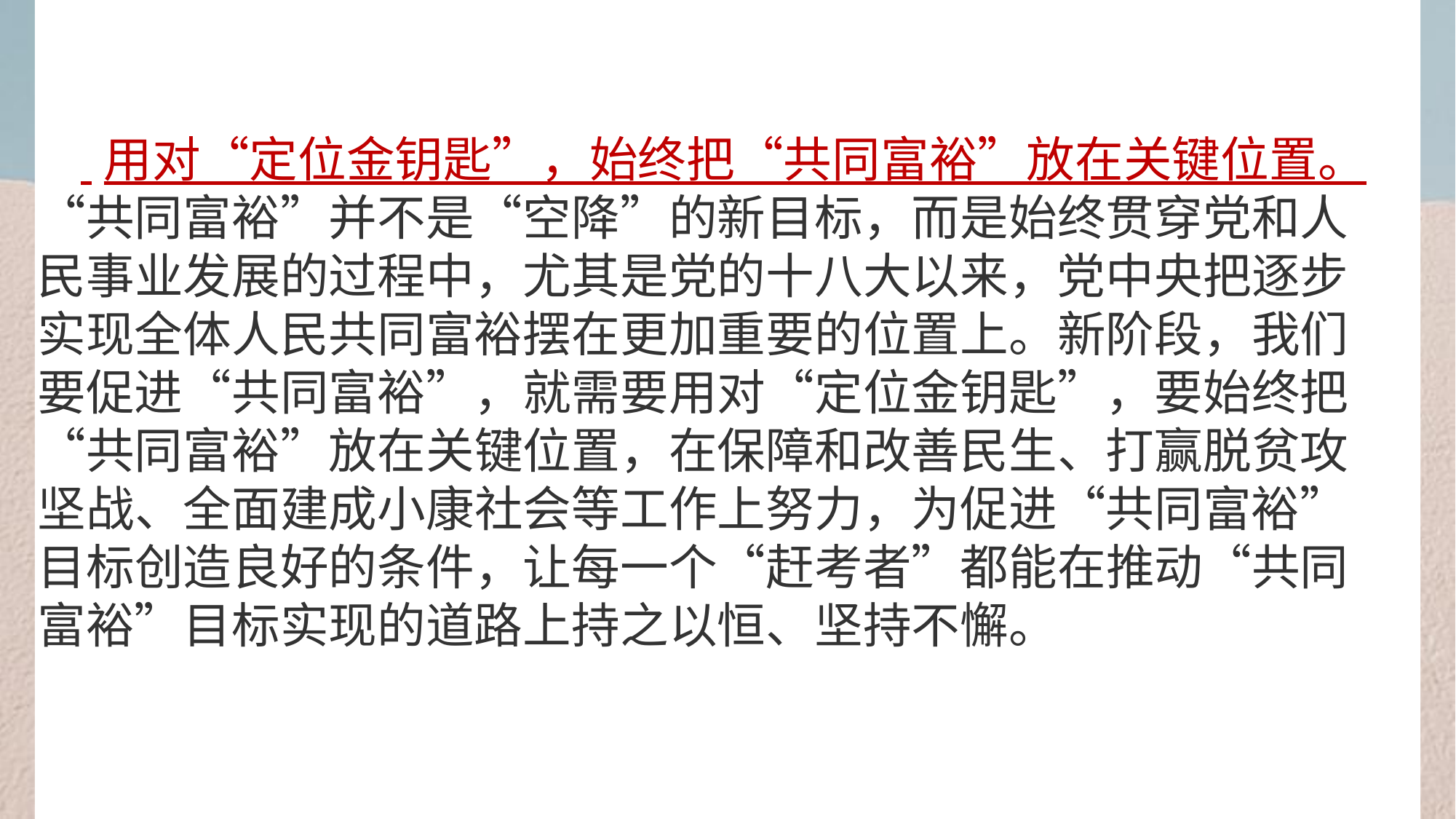

用对“定位金钥匙”，始终把“共同富裕”放在关键位置。“共同富裕”并不是“空降”的新目标，而是始终贯穿党和人民事业发展的过程中，尤其是党的十八大以来，党中央把逐步实现全体人民共同富裕摆在更加重要的位置上。新阶段，我们要促进“共同富裕”，就需要用对“定位金钥匙”，要始终把“共同富裕”放在关键位置，在保障和改善民生、打赢脱贫攻坚战、全面建成小康社会等工作上努力，为促进“共同富裕”目标创造良好的条件，让每一个“赶考者”都能在推动“共同富裕”目标实现的道路上持之以恒、坚持不懈。